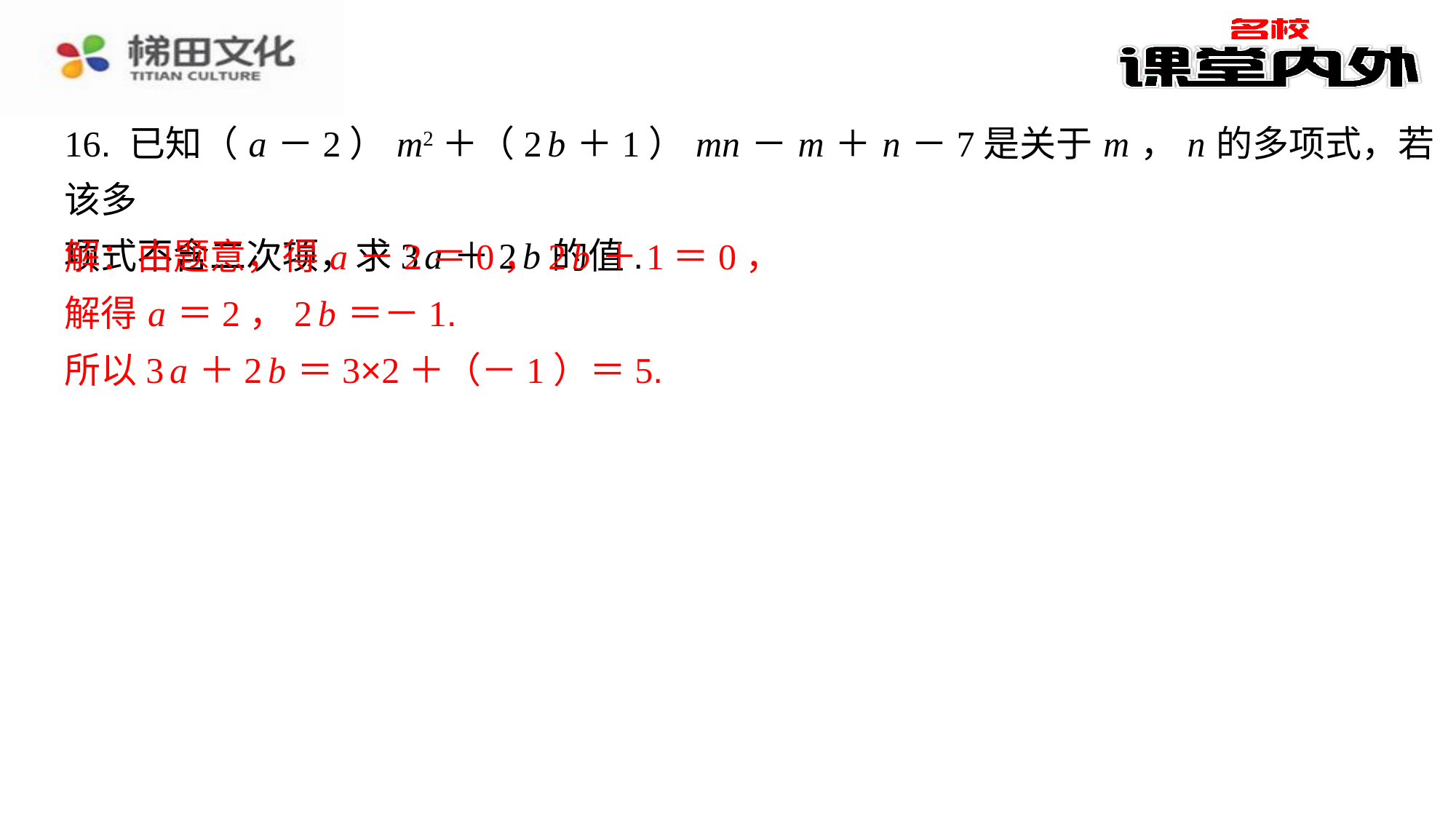

16. 已知（ a －2） m2＋（2 b ＋1） mn － m ＋ n －7是关于 m ， n 的多项式，若该多
项式不含二次项，求3 a ＋2 b 的值.
解：由题意，得 a －2＝0，2 b ＋1＝0，
解得 a ＝2，2 b ＝－1.
所以3 a ＋2 b ＝3×2＋（－1）＝5.
解：由题意，得 a －2＝0，2 b ＋1＝0，
解得 a ＝2，2 b ＝－1.
所以3 a ＋2 b ＝3×2＋（－1）＝5.